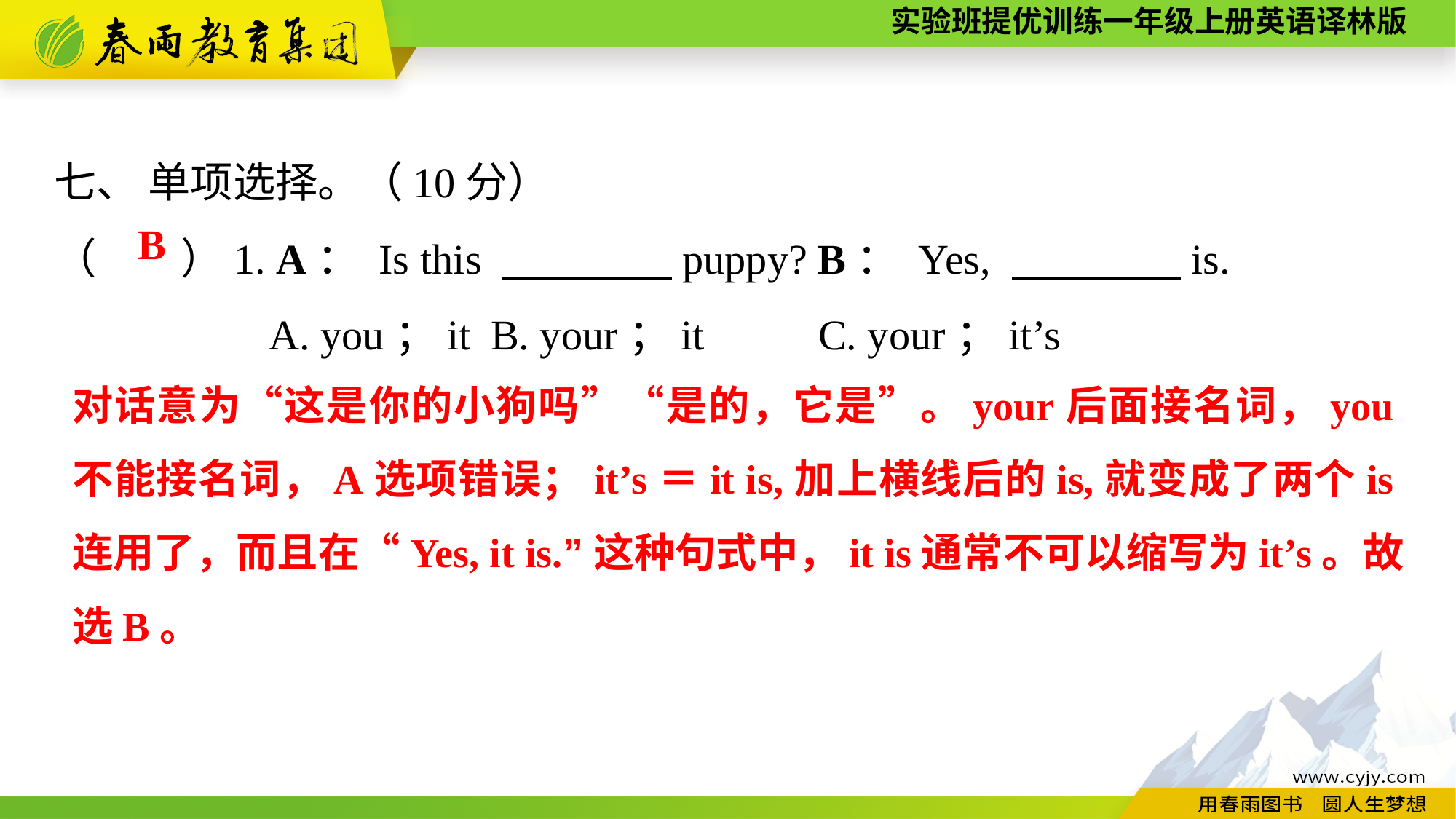

七、 单项选择。（10分）
（　　）1. A： Is this 　　　　puppy? B： Yes, 　　　　is.
A. you；it	B. your；it		C. your；it’s
B
对话意为“这是你的小狗吗”“是的，它是”。your后面接名词，you不能接名词，A选项错误；it’s＝it is,加上横线后的is,就变成了两个is连用了，而且在“Yes, it is.”这种句式中，it is通常不可以缩写为it’s。故选B。